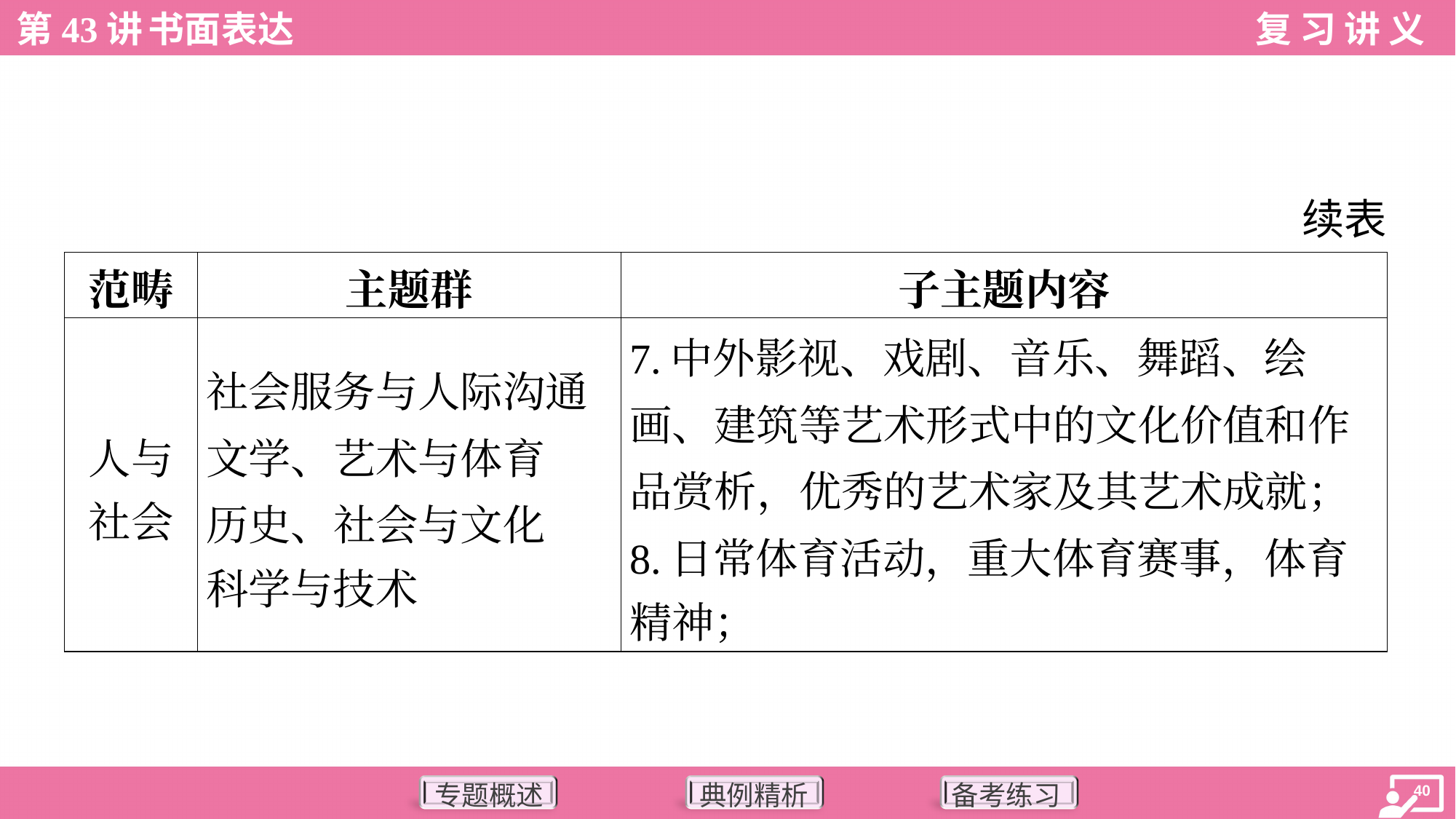

续表
| 范畴 | 主题群 | 子主题内容 |
| --- | --- | --- |
| 人与 社会 | 社会服务与人际沟通 文学、艺术与体育 历史、社会与文化 科学与技术 | 7.中外影视、戏剧、音乐、舞蹈、绘 画、建筑等艺术形式中的文化价值和作 品赏析，优秀的艺术家及其艺术成就； 8.日常体育活动，重大体育赛事，体育 精神； |